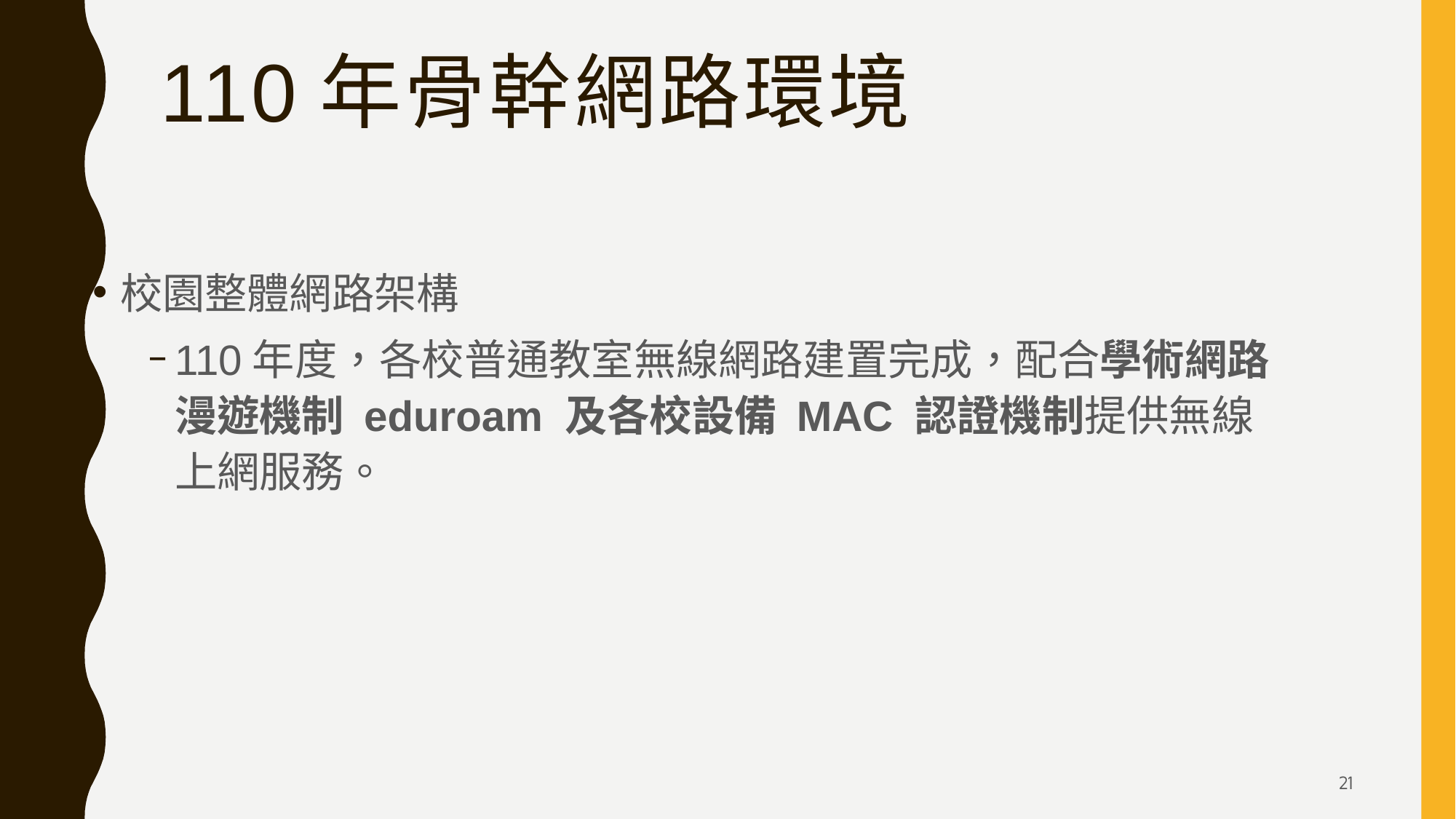

# 110年骨幹網路環境
校園整體網路架構
110年度，各校普通教室無線網路建置完成，配合學術網路漫遊機制 eduroam 及各校設備 MAC 認證機制提供無線上網服務。
21